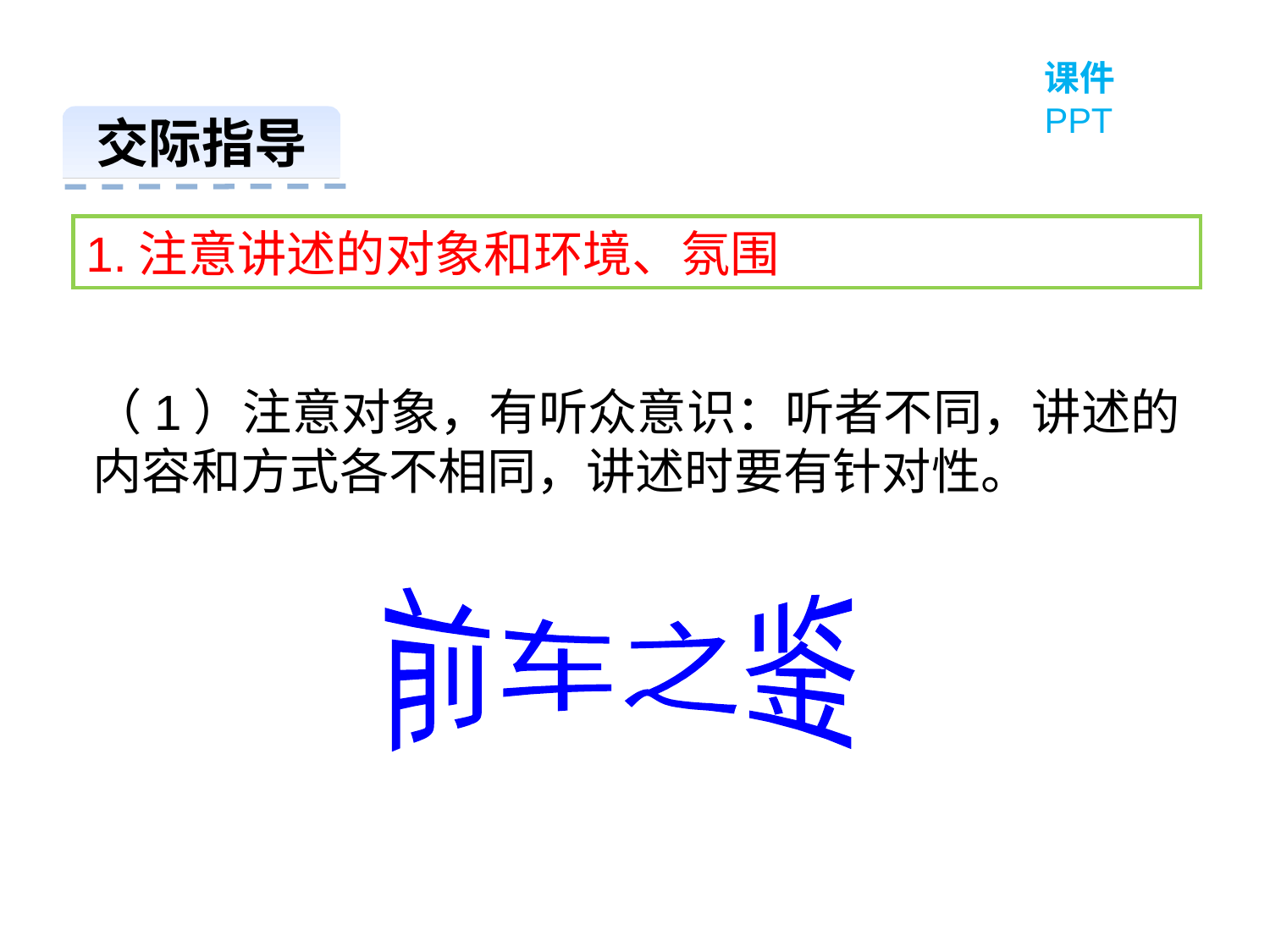

课件PPT
交际指导

1.注意讲述的对象和环境、氛围
（1）注意对象，有听众意识：听者不同，讲述的内容和方式各不相同，讲述时要有针对性。
前车之鉴